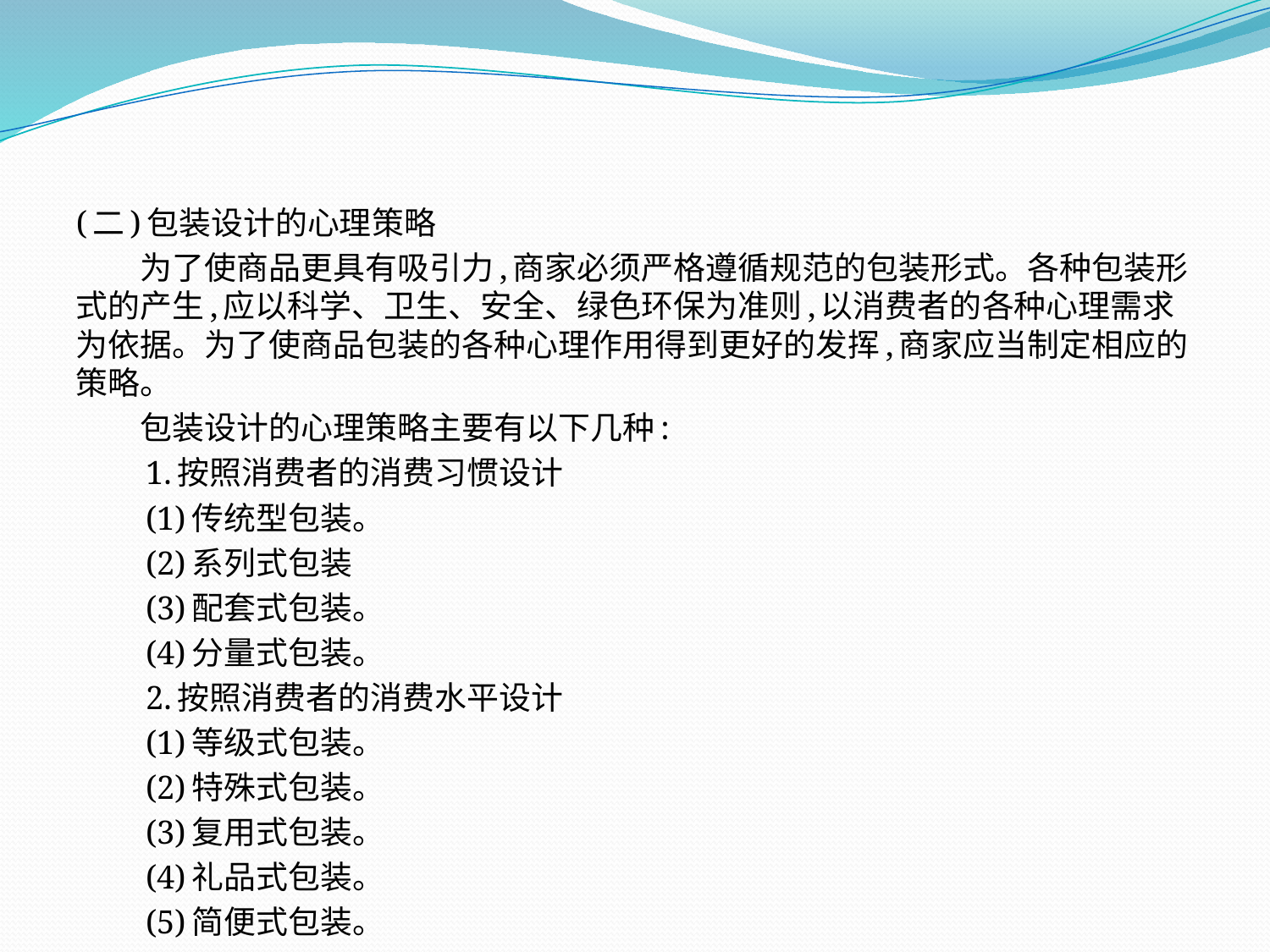

(二)包装设计的心理策略
　　为了使商品更具有吸引力,商家必须严格遵循规范的包装形式。各种包装形式的产生,应以科学、卫生、安全、绿色环保为准则,以消费者的各种心理需求为依据。为了使商品包装的各种心理作用得到更好的发挥,商家应当制定相应的策略。
　　包装设计的心理策略主要有以下几种:
　　1.按照消费者的消费习惯设计
　　(1)传统型包装。
　　(2)系列式包装
　　(3)配套式包装。
　　(4)分量式包装。
　　2.按照消费者的消费水平设计
　　(1)等级式包装。
　　(2)特殊式包装。
　　(3)复用式包装。
　　(4)礼品式包装。
　　(5)简便式包装。